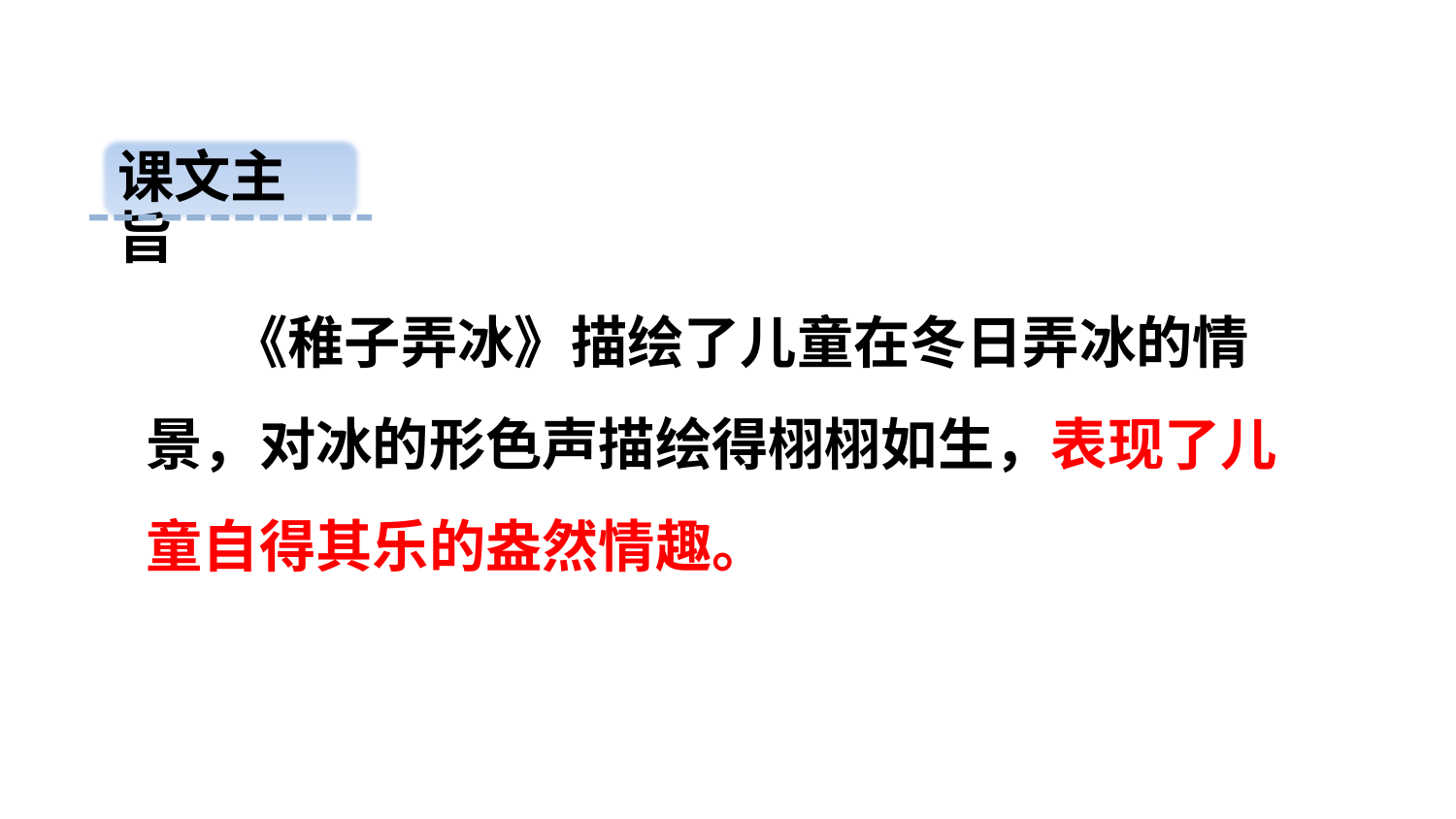

课文主旨

《稚子弄冰》描绘了儿童在冬日弄冰的情景，对冰的形色声描绘得栩栩如生，表现了儿童自得其乐的盎然情趣。